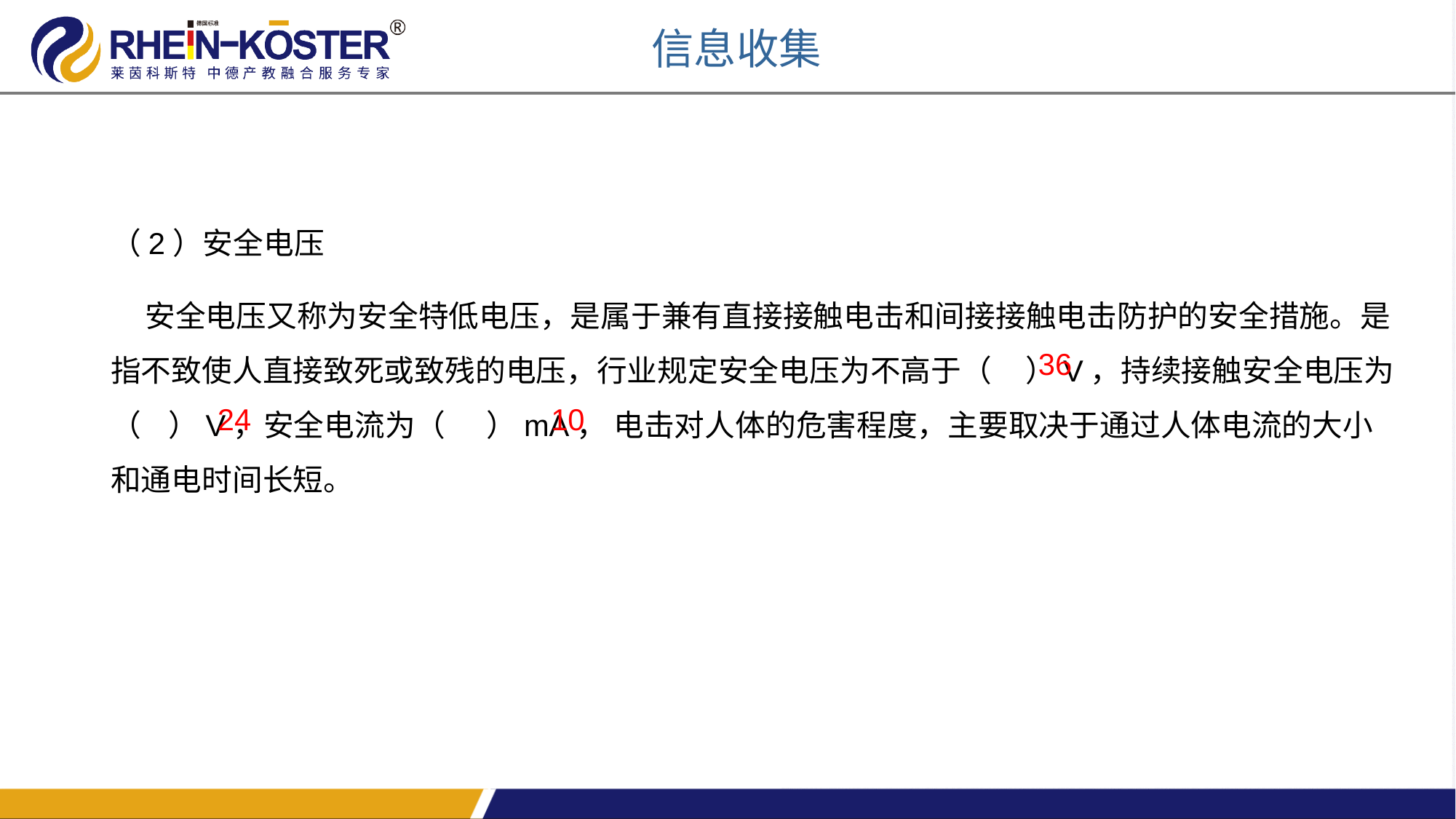

信息收集
（2）安全电压
    安全电压又称为安全特低电压，是属于兼有直接接触电击和间接接触电击防护的安全措施。是指不致使人直接致死或致残的电压，行业规定安全电压为不高于（     ）V，持续接触安全电压为（    ）V，安全电流为（      ）mA， 电击对人体的危害程度，主要取决于通过人体电流的大小和通电时间长短。
36
24
10